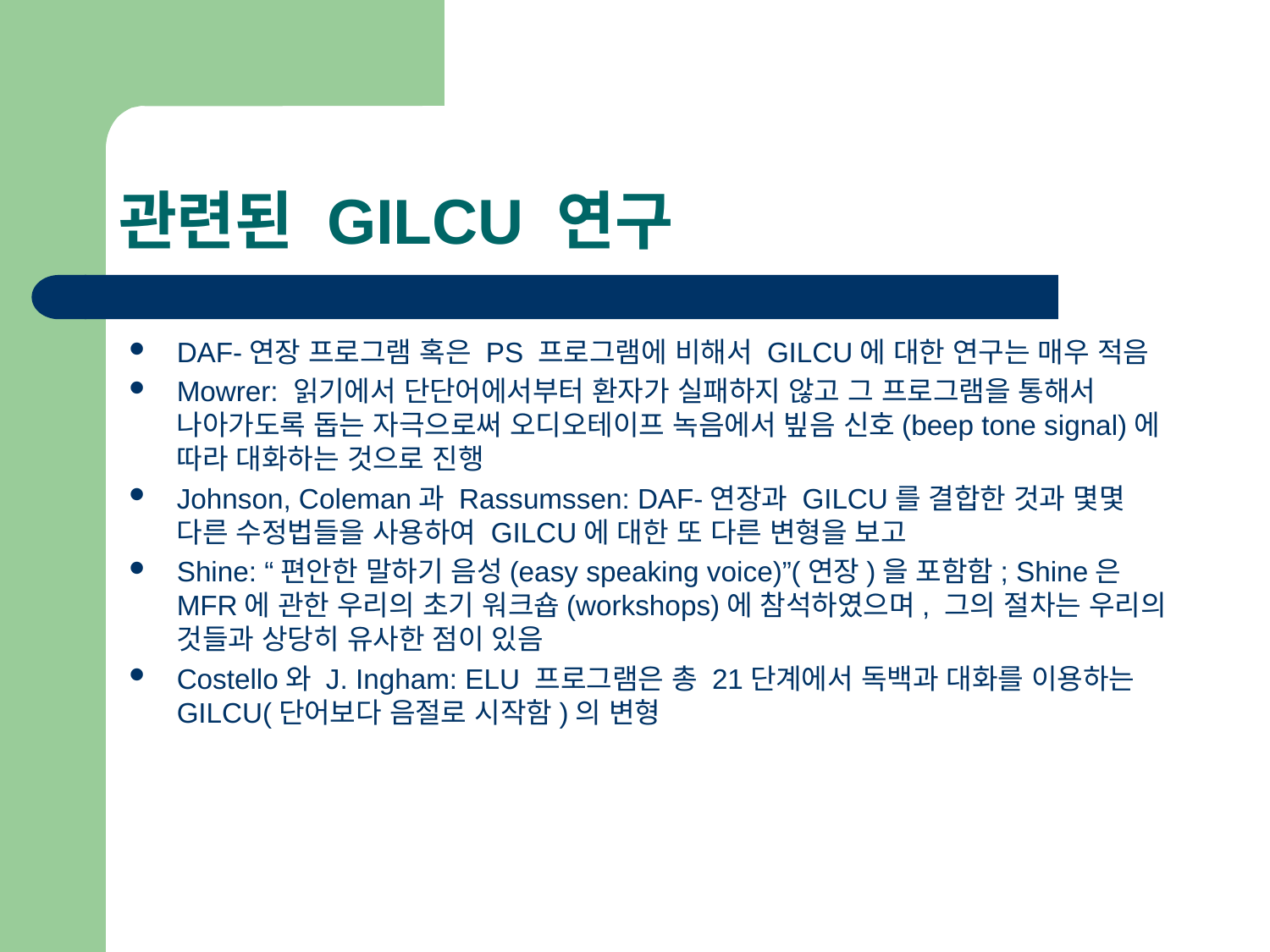

# 관련된 GILCU 연구
DAF-연장 프로그램 혹은 PS 프로그램에 비해서 GILCU에 대한 연구는 매우 적음
Mowrer: 읽기에서 단단어에서부터 환자가 실패하지 않고 그 프로그램을 통해서 나아가도록 돕는 자극으로써 오디오테이프 녹음에서 빞음 신호(beep tone signal)에 따라 대화하는 것으로 진행
Johnson, Coleman과 Rassumssen: DAF-연장과 GILCU를 결합한 것과 몇몇 다른 수정법들을 사용하여 GILCU에 대한 또 다른 변형을 보고
Shine: “편안한 말하기 음성(easy speaking voice)”(연장)을 포함함; Shine은 MFR에 관한 우리의 초기 워크숍(workshops)에 참석하였으며, 그의 절차는 우리의 것들과 상당히 유사한 점이 있음
Costello와 J. Ingham: ELU 프로그램은 총 21단계에서 독백과 대화를 이용하는 GILCU(단어보다 음절로 시작함)의 변형